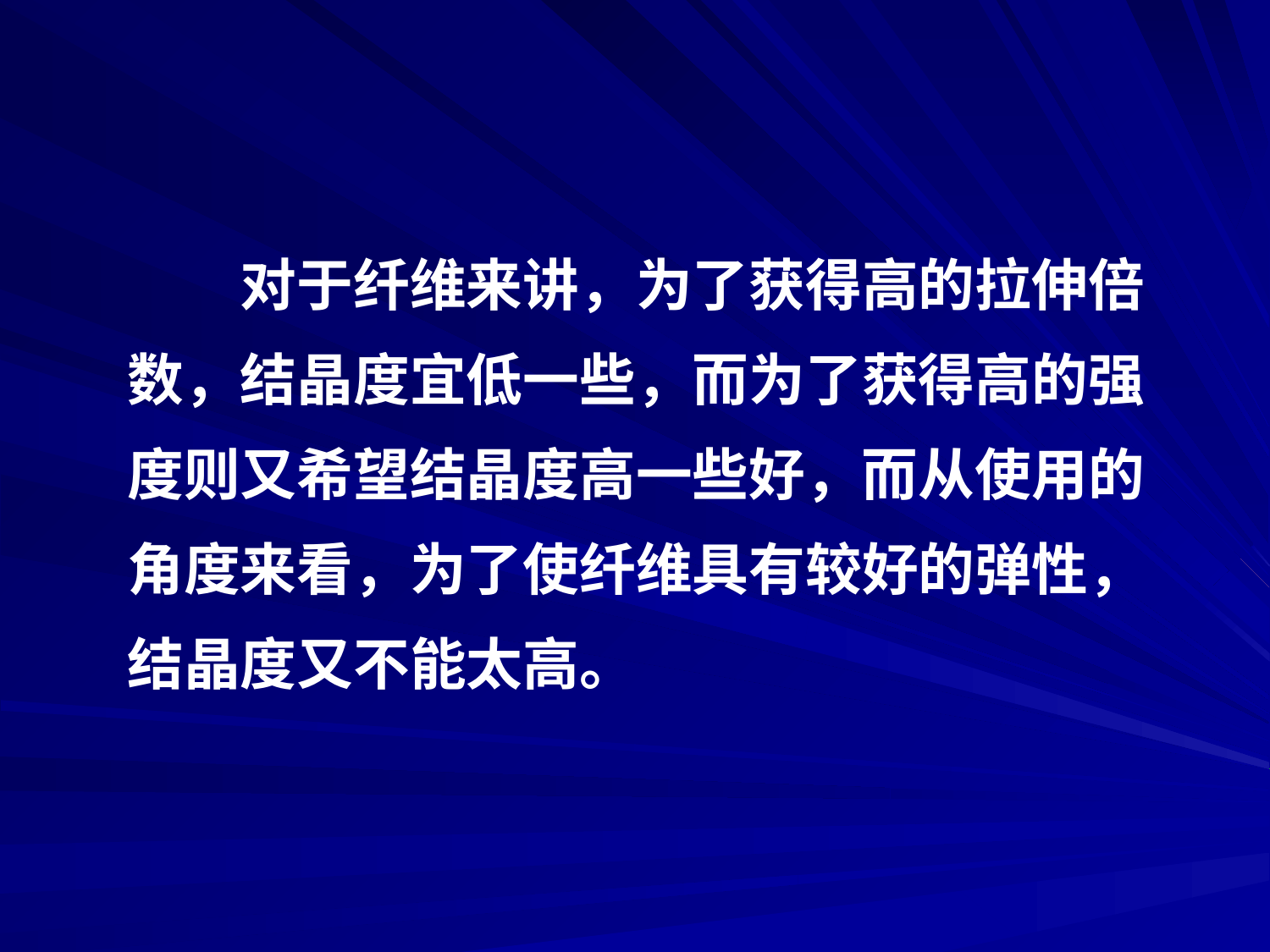

对于纤维来讲，为了获得高的拉伸倍数，结晶度宜低一些，而为了获得高的强度则又希望结晶度高一些好，而从使用的角度来看，为了使纤维具有较好的弹性，结晶度又不能太高。